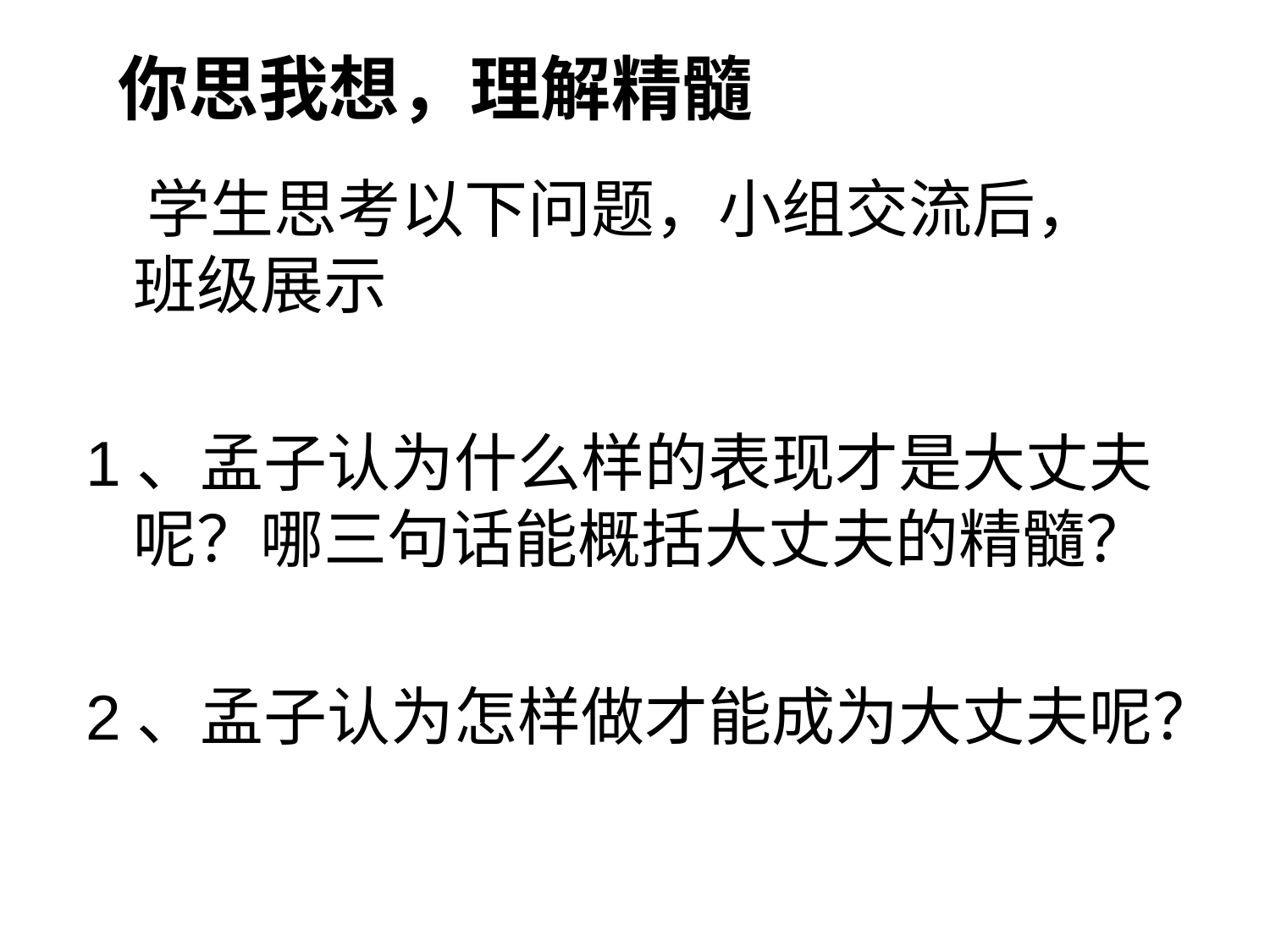

# 你思我想，理解精髓
   学生思考以下问题，小组交流后，班级展示

1、孟子认为什么样的表现才是大丈夫呢？哪三句话能概括大丈夫的精髓？

2、孟子认为怎样做才能成为大丈夫呢？